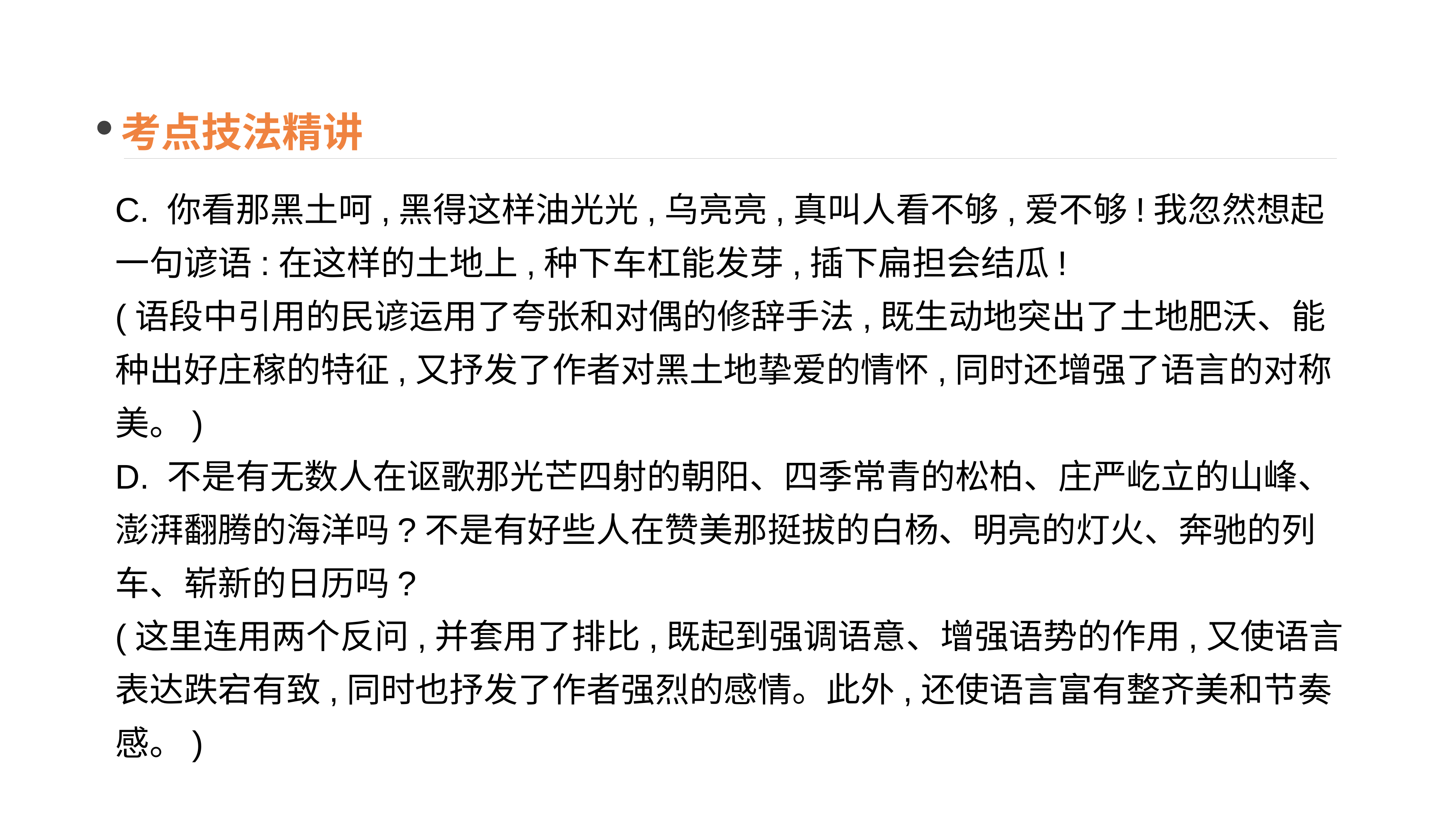

考点技法精讲

C. 你看那黑土呵,黑得这样油光光,乌亮亮,真叫人看不够,爱不够!我忽然想起一句谚语:在这样的土地上,种下车杠能发芽,插下扁担会结瓜!
(语段中引用的民谚运用了夸张和对偶的修辞手法,既生动地突出了土地肥沃、能种出好庄稼的特征,又抒发了作者对黑土地挚爱的情怀,同时还增强了语言的对称美。)
D. 不是有无数人在讴歌那光芒四射的朝阳、四季常青的松柏、庄严屹立的山峰、澎湃翻腾的海洋吗?不是有好些人在赞美那挺拔的白杨、明亮的灯火、奔驰的列车、崭新的日历吗?
(这里连用两个反问,并套用了排比,既起到强调语意、增强语势的作用,又使语言表达跌宕有致,同时也抒发了作者强烈的感情。此外,还使语言富有整齐美和节奏感。)